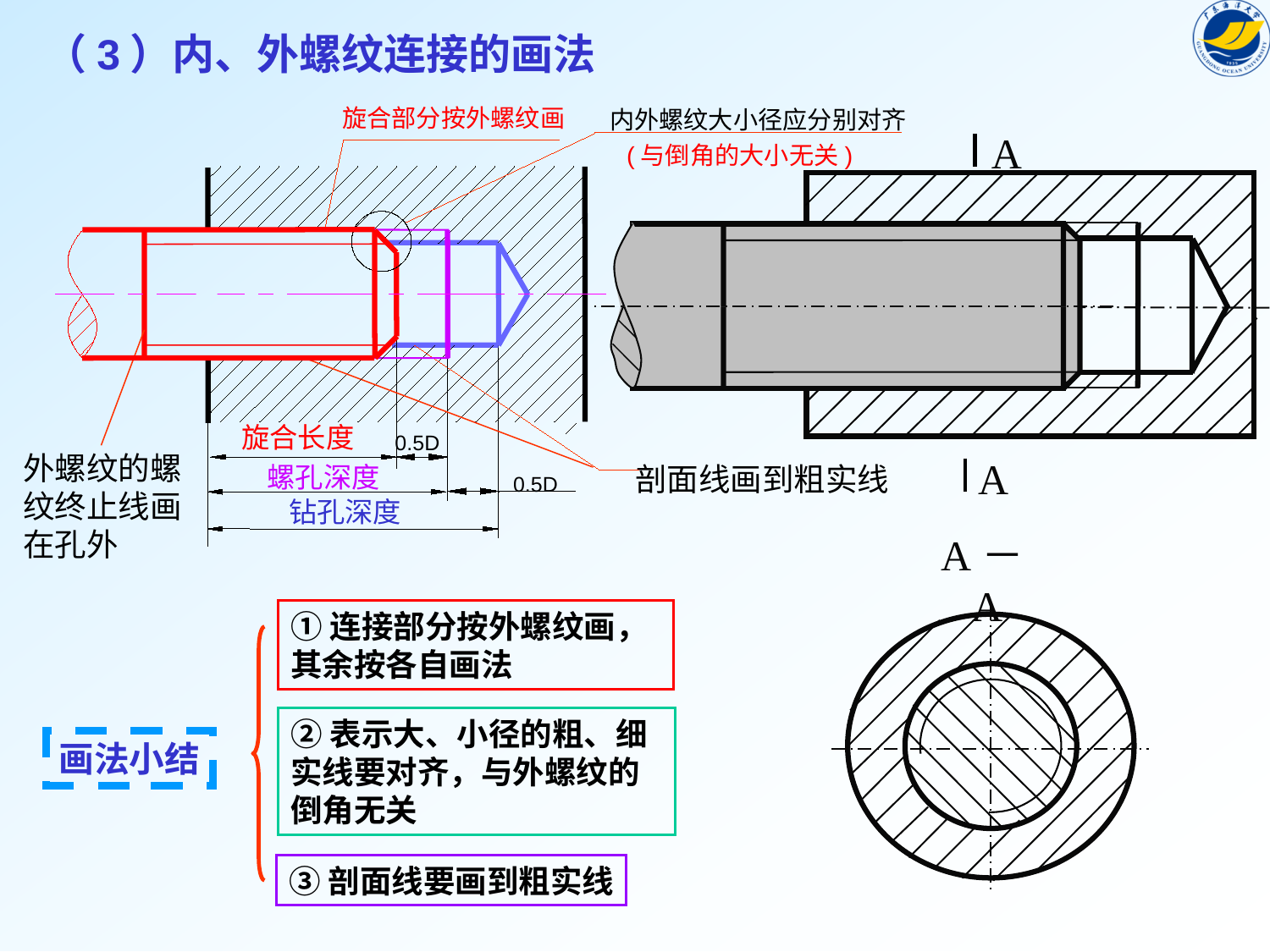

（3）内、外螺纹连接的画法
旋合部分按外螺纹画
内外螺纹大小径应分别对齐
A
A

(与倒角的大小无关)

旋合长度
0.5D

外螺纹的螺纹终止线画在孔外

螺孔深度
剖面线画到粗实线
0.5D

钻孔深度

A－A
①连接部分按外螺纹画，其余按各自画法

画法小结

②表示大、小径的粗、细实线要对齐，与外螺纹的倒角无关
③剖面线要画到粗实线